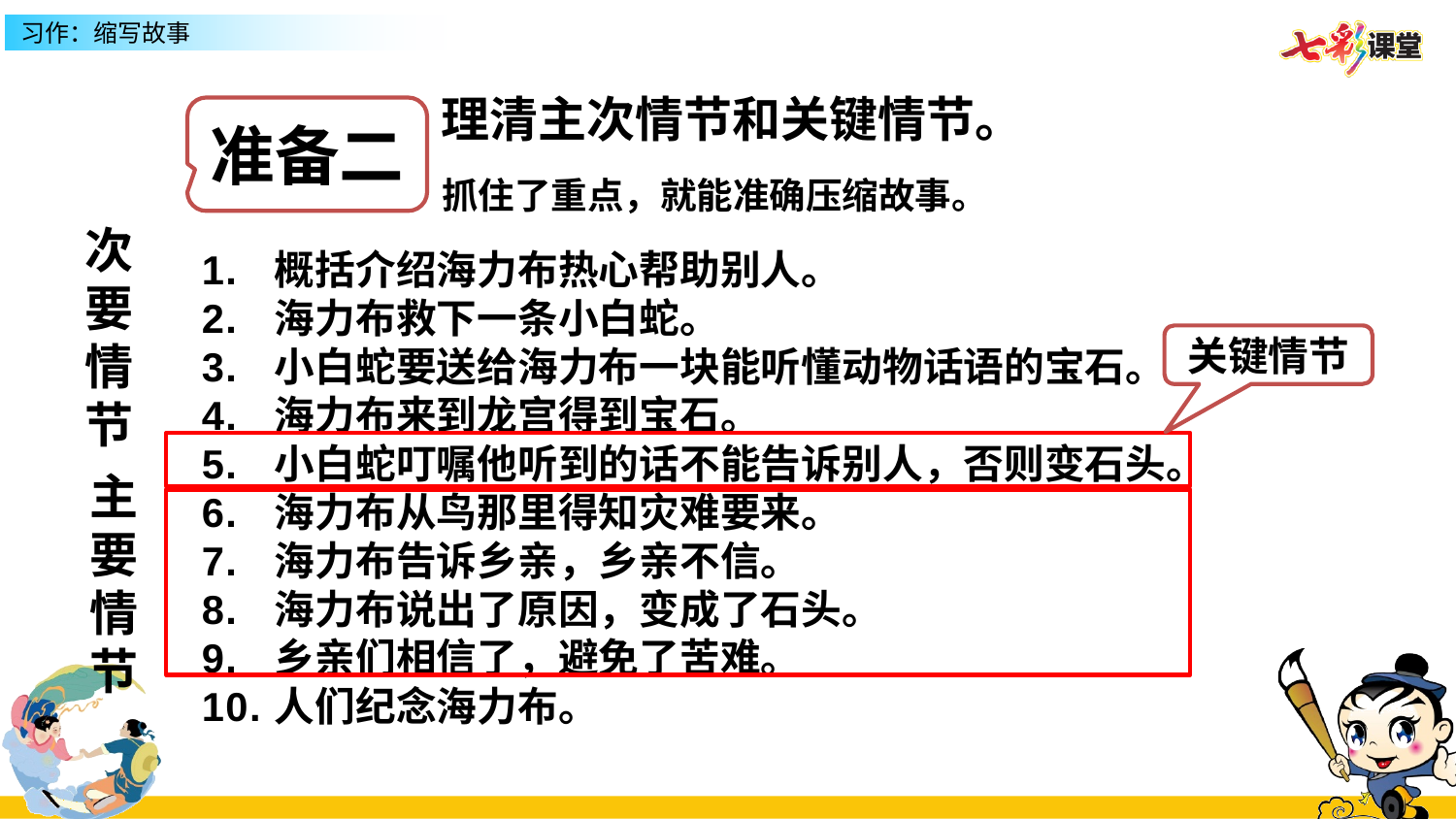

理清主次情节和关键情节。
准备二
抓住了重点，就能准确压缩故事。
次要情节
概括介绍海力布热心帮助别人。
海力布救下一条小白蛇。
小白蛇要送给海力布一块能听懂动物话语的宝石。
海力布来到龙宫得到宝石。
小白蛇叮嘱他听到的话不能告诉别人，否则变石头。
海力布从鸟那里得知灾难要来。
海力布告诉乡亲，乡亲不信。
海力布说出了原因，变成了石头。
乡亲们相信了，避免了苦难。
人们纪念海力布。
关键情节

主要情节